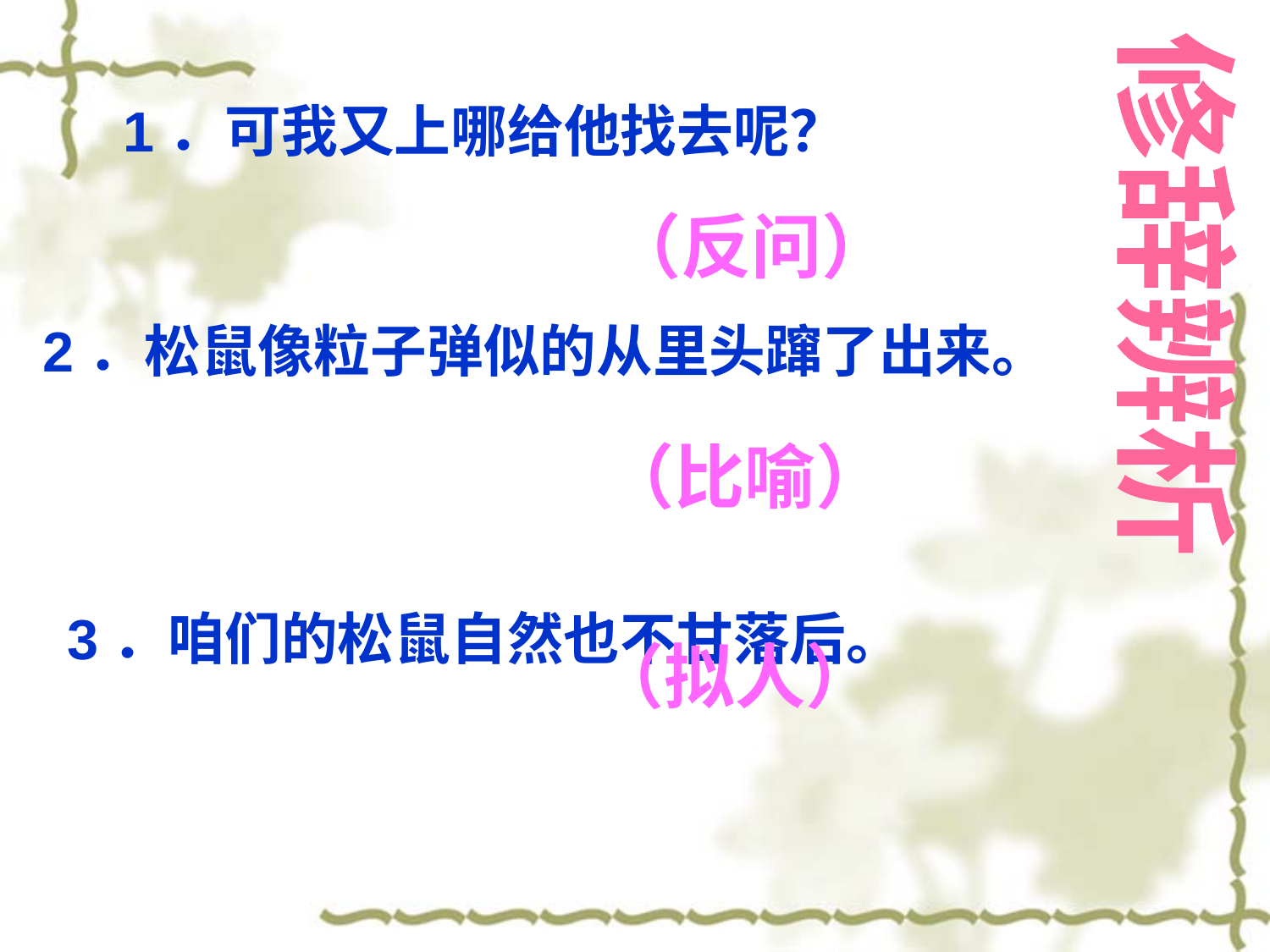

（反问）

# 1．可我又上哪给他找去呢？ 　　　　   2．松鼠像粒子弹似的从里头蹿了出来。 3．咱们的松鼠自然也不甘落后。
修辞辨析
（比喻）
（拟人）